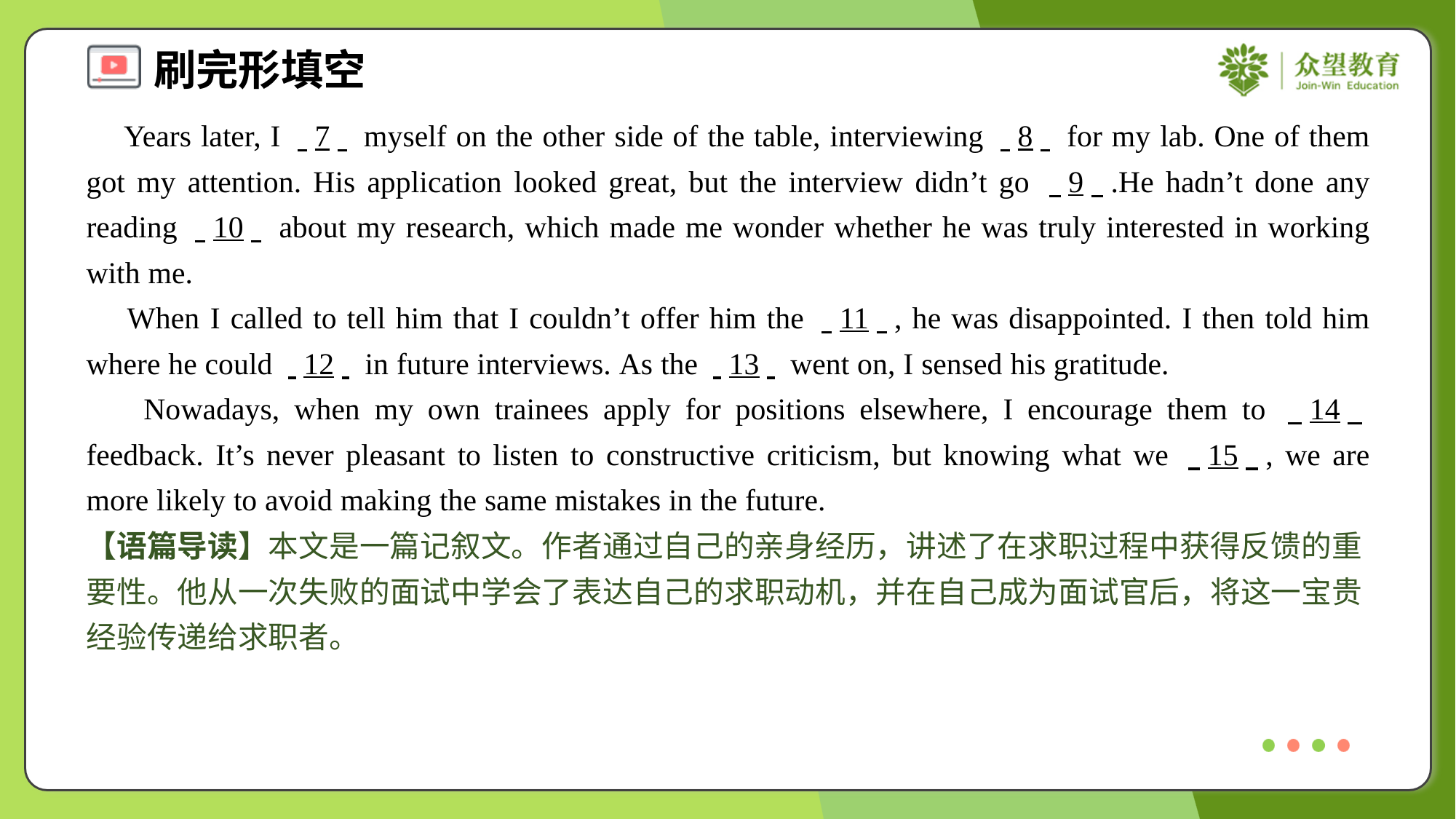

Years later, I . .7. . myself on the other side of the table, interviewing . .8. . for my lab. One of them got my attention. His application looked great, but the interview didn’t go . .9. ..He hadn’t done any reading . .10. . about my research, which made me wonder whether he was truly interested in working with me.
    When I called to tell him that I couldn’t offer him the . .11. ., he was disappointed. I then told him where he could . .12. . in future interviews. As the . .13. . went on, I sensed his gratitude.
    Nowadays, when my own trainees apply for positions elsewhere, I encourage them to . .14. . feedback. It’s never pleasant to listen to constructive criticism, but knowing what we . .15. ., we are more likely to avoid making the same mistakes in the future.
【语篇导读】本文是一篇记叙文。作者通过自己的亲身经历，讲述了在求职过程中获得反馈的重要性。他从一次失败的面试中学会了表达自己的求职动机，并在自己成为面试官后，将这一宝贵经验传递给求职者。